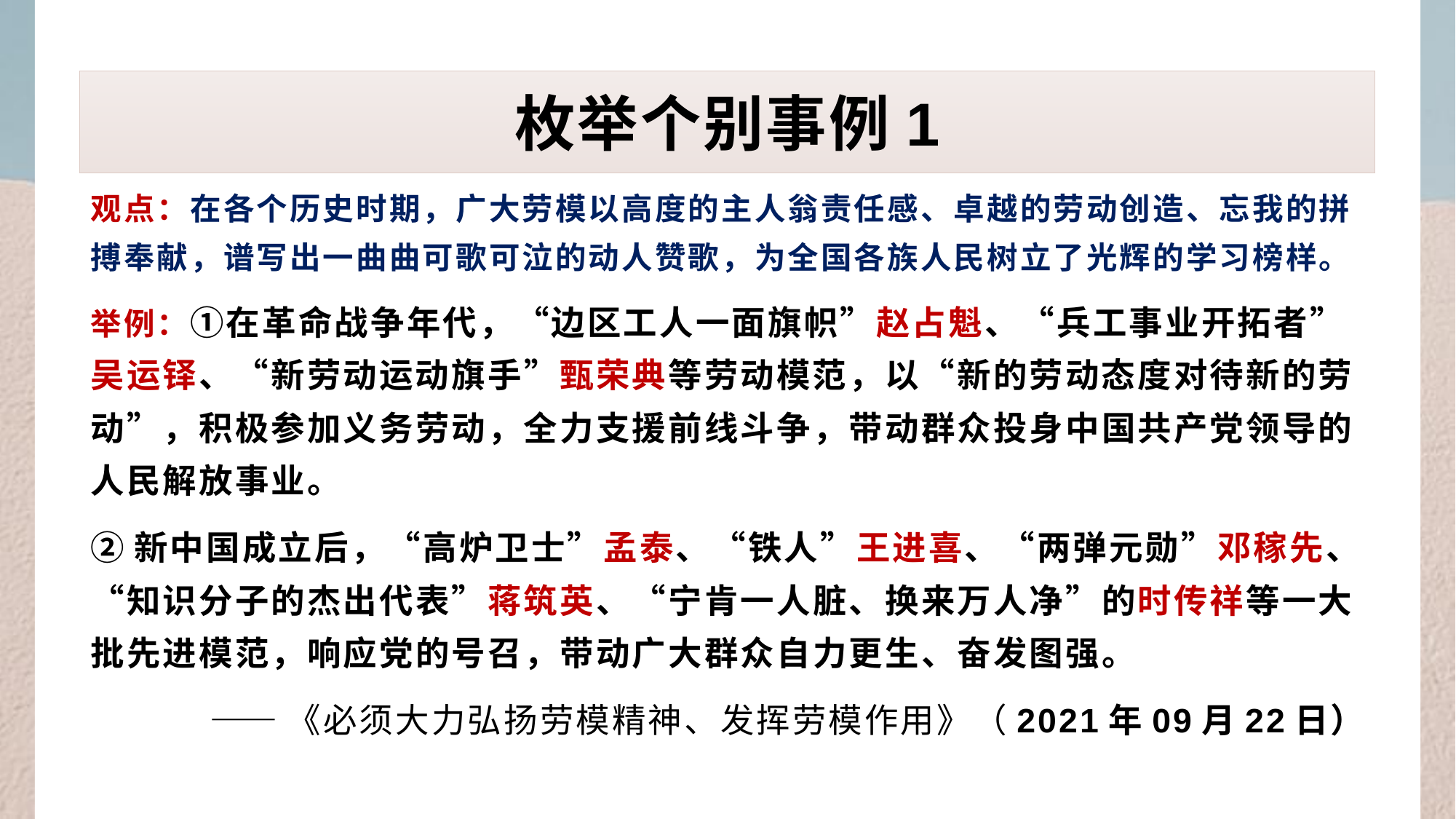

# 枚举个别事例1
观点：在各个历史时期，广大劳模以高度的主人翁责任感、卓越的劳动创造、忘我的拼搏奉献，谱写出一曲曲可歌可泣的动人赞歌，为全国各族人民树立了光辉的学习榜样。
举例：①在革命战争年代，“边区工人一面旗帜”赵占魁、“兵工事业开拓者”吴运铎、“新劳动运动旗手”甄荣典等劳动模范，以“新的劳动态度对待新的劳动”，积极参加义务劳动，全力支援前线斗争，带动群众投身中国共产党领导的人民解放事业。
②新中国成立后，“高炉卫士”孟泰、“铁人”王进喜、“两弹元勋”邓稼先、“知识分子的杰出代表”蒋筑英、“宁肯一人脏、换来万人净”的时传祥等一大批先进模范，响应党的号召，带动广大群众自力更生、奋发图强。
——《必须大力弘扬劳模精神、发挥劳模作用》（2021年09月22日）